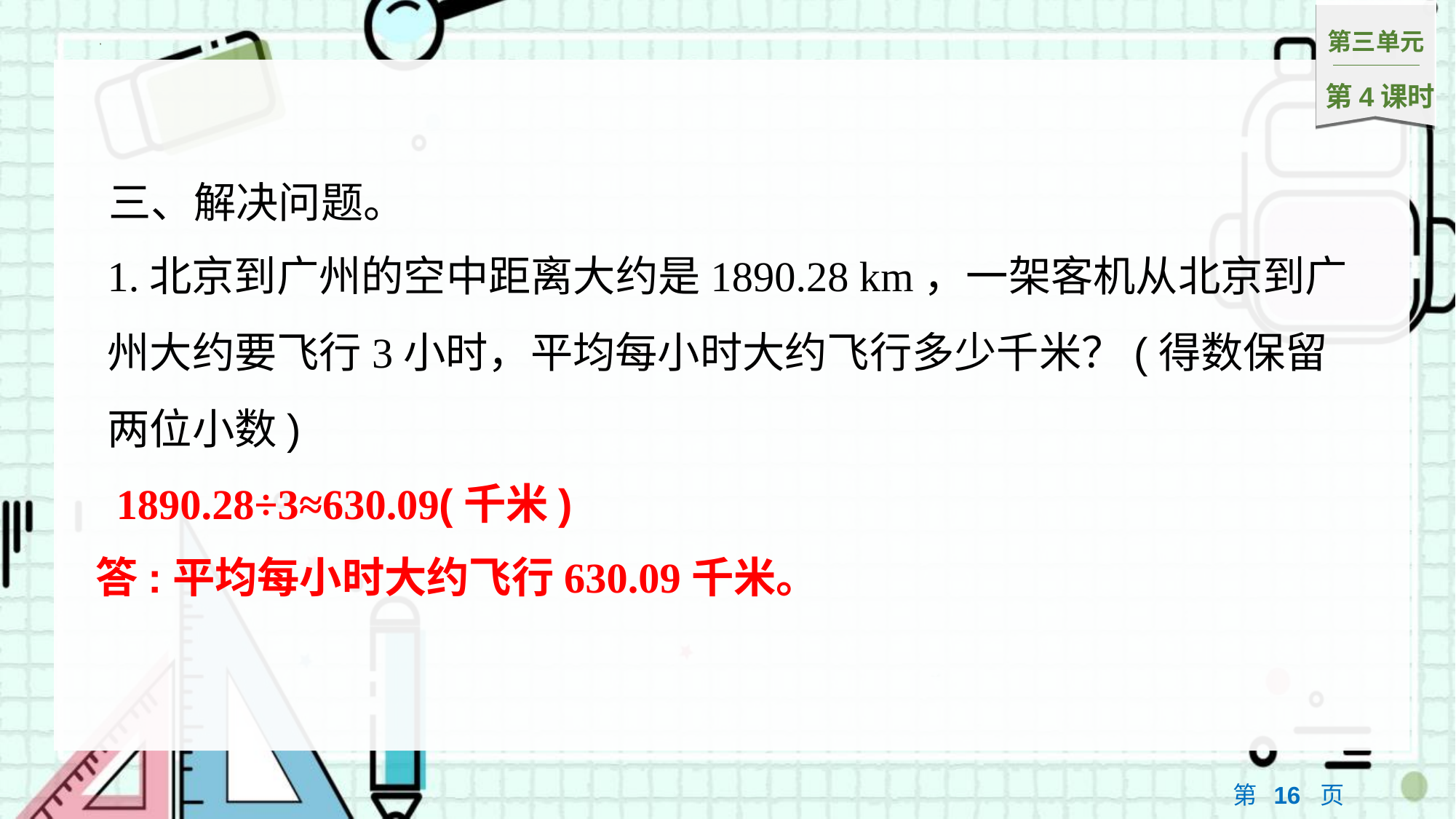

三、解决问题。
1.北京到广州的空中距离大约是1890.28 km，一架客机从北京到广州大约要飞行3小时，平均每小时大约飞行多少千米？(得数保留两位小数)
1890.28÷3≈630.09(千米)
答:平均每小时大约飞行630.09千米。